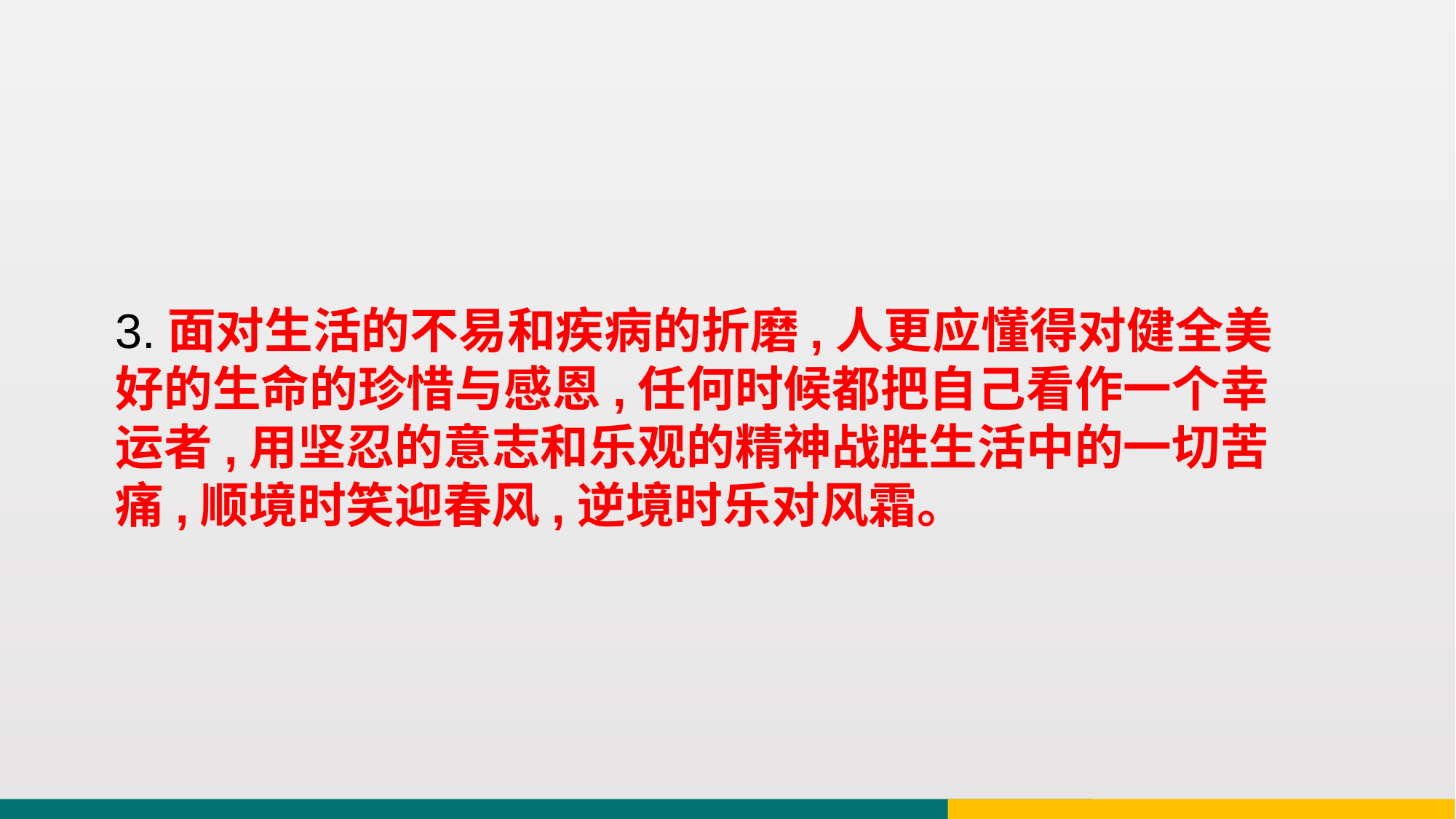

3.面对生活的不易和疾病的折磨,人更应懂得对健全美好的生命的珍惜与感恩,任何时候都把自己看作一个幸运者,用坚忍的意志和乐观的精神战胜生活中的一切苦痛,顺境时笑迎春风,逆境时乐对风霜。